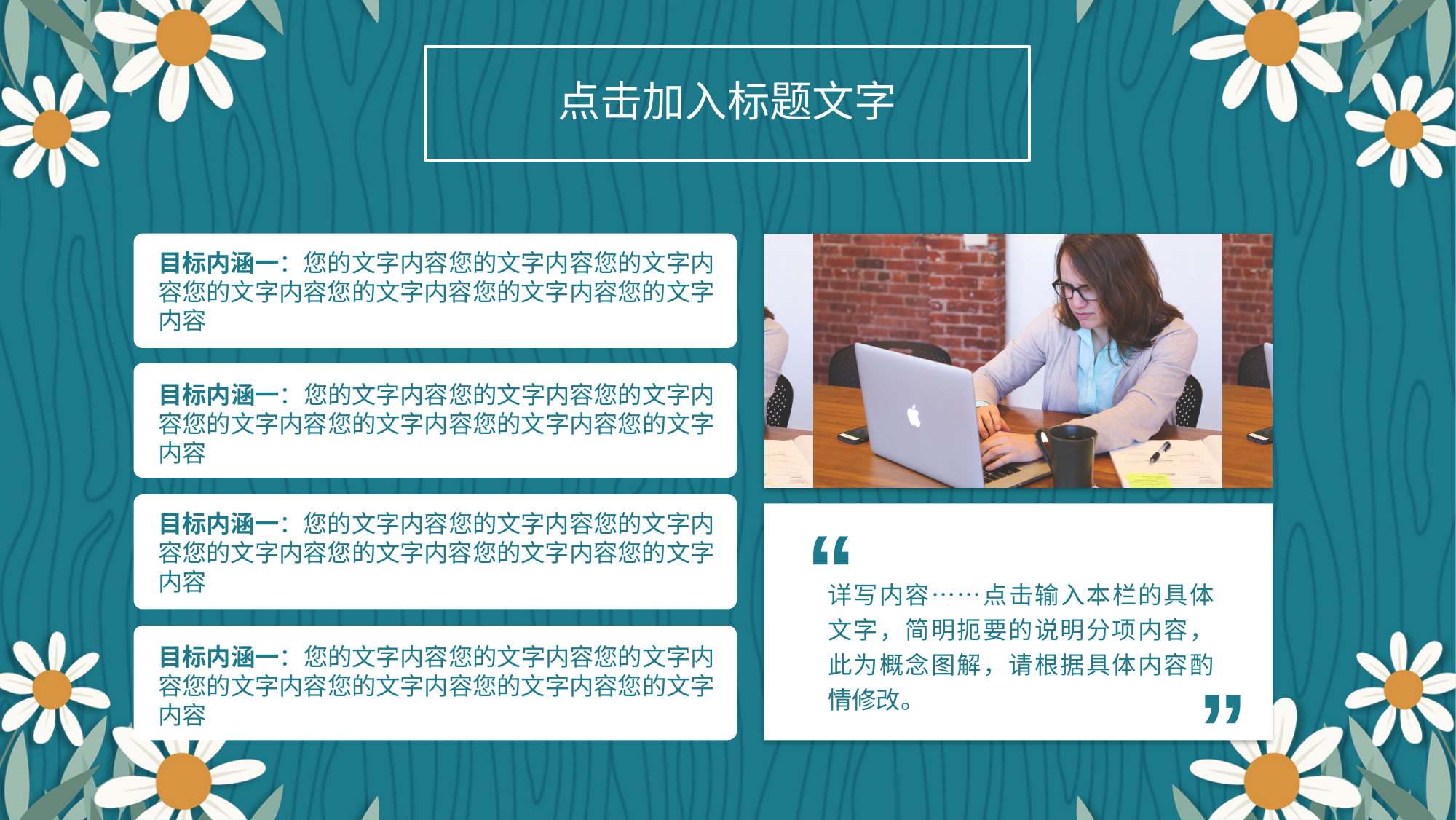

点击加入标题文字

目标内涵一：您的文字内容您的文字内容您的文字内容您的文字内容您的文字内容您的文字内容您的文字内容

目标内涵一：您的文字内容您的文字内容您的文字内容您的文字内容您的文字内容您的文字内容您的文字内容

目标内涵一：您的文字内容您的文字内容您的文字内容您的文字内容您的文字内容您的文字内容您的文字内容

目标内涵一：您的文字内容您的文字内容您的文字内容您的文字内容您的文字内容您的文字内容您的文字内容

“

详写内容……点击输入本栏的具体文字，简明扼要的说明分项内容，此为概念图解，请根据具体内容酌情修改。
”